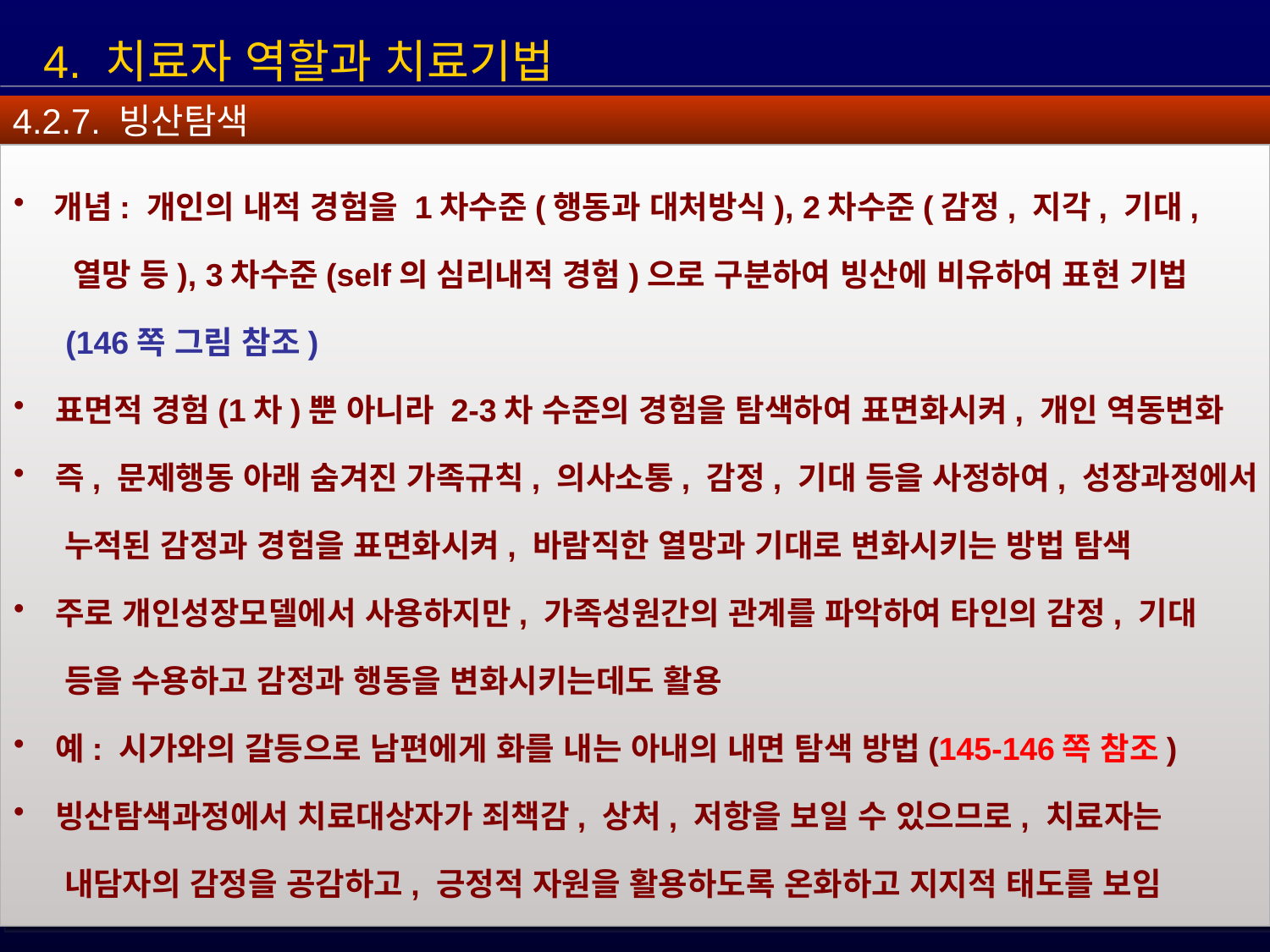

4. 치료자 역할과 치료기법

4.2.7. 빙산탐색
 개념: 개인의 내적 경험을 1차수준(행동과 대처방식), 2차수준(감정, 지각, 기대,
   열망 등), 3차수준(self의 심리내적 경험)으로 구분하여 빙산에 비유하여 표현 기법
   (146쪽 그림 참조)
 표면적 경험(1차)뿐 아니라 2-3차 수준의 경험을 탐색하여 표면화시켜, 개인 역동변화
 즉, 문제행동 아래 숨겨진 가족규칙, 의사소통, 감정, 기대 등을 사정하여, 성장과정에서
  누적된 감정과 경험을 표면화시켜, 바람직한 열망과 기대로 변화시키는 방법 탐색
 주로 개인성장모델에서 사용하지만, 가족성원간의 관계를 파악하여 타인의 감정, 기대
  등을 수용하고 감정과 행동을 변화시키는데도 활용
 예: 시가와의 갈등으로 남편에게 화를 내는 아내의 내면 탐색 방법(145-146쪽 참조)
 빙산탐색과정에서 치료대상자가 죄책감, 상처, 저항을 보일 수 있으므로, 치료자는
  내담자의 감정을 공감하고, 긍정적 자원을 활용하도록 온화하고 지지적 태도를 보임